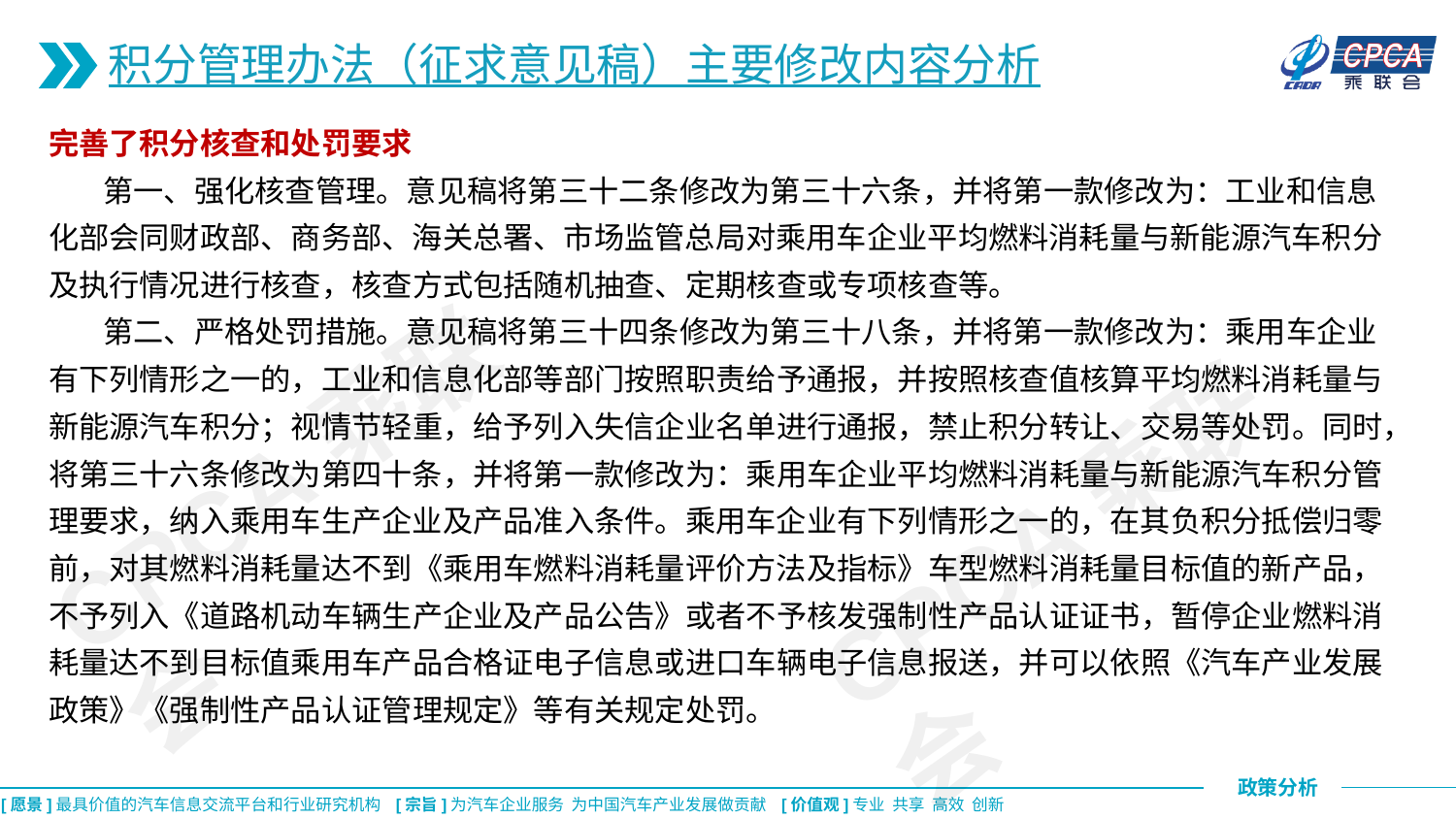

积分管理办法（征求意见稿）主要修改内容分析
完善了积分核查和处罚要求
       第一、强化核查管理。意见稿将第三十二条修改为第三十六条，并将第一款修改为：工业和信息化部会同财政部、商务部、海关总署、市场监管总局对乘用车企业平均燃料消耗量与新能源汽车积分及执行情况进行核查，核查方式包括随机抽查、定期核查或专项核查等。
       第二、严格处罚措施。意见稿将第三十四条修改为第三十八条，并将第一款修改为：乘用车企业有下列情形之一的，工业和信息化部等部门按照职责给予通报，并按照核查值核算平均燃料消耗量与新能源汽车积分；视情节轻重，给予列入失信企业名单进行通报，禁止积分转让、交易等处罚。同时，将第三十六条修改为第四十条，并将第一款修改为：乘用车企业平均燃料消耗量与新能源汽车积分管理要求，纳入乘用车生产企业及产品准入条件。乘用车企业有下列情形之一的，在其负积分抵偿归零前，对其燃料消耗量达不到《乘用车燃料消耗量评价方法及指标》车型燃料消耗量目标值的新产品，不予列入《道路机动车辆生产企业及产品公告》或者不予核发强制性产品认证证书，暂停企业燃料消耗量达不到目标值乘用车产品合格证电子信息或进口车辆电子信息报送，并可以依照《汽车产业发展政策》《强制性产品认证管理规定》等有关规定处罚。
CPCA乘联会
CPCA乘联会